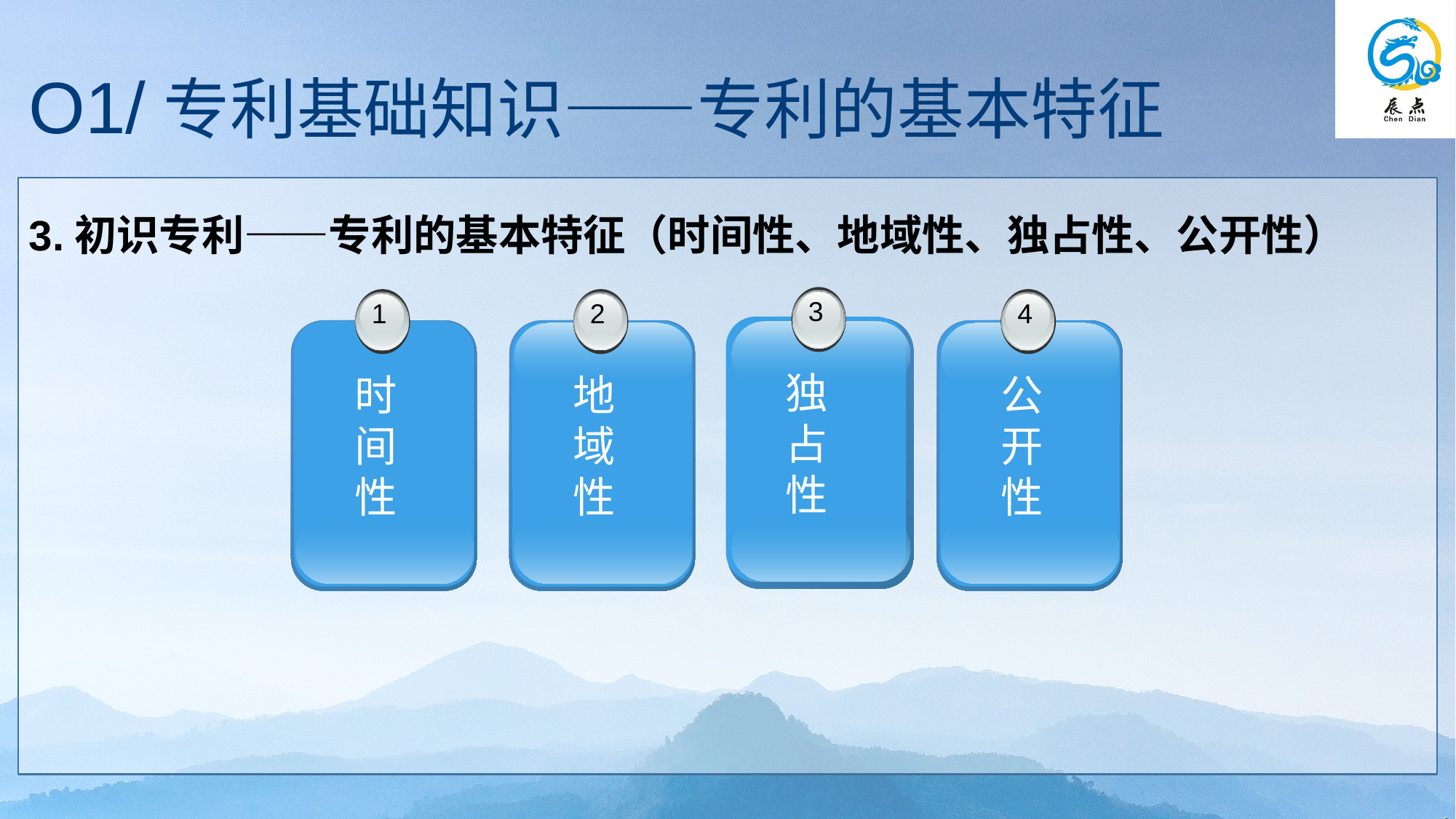

O1/专利基础知识——专利的基本特征
3.初识专利——专利的基本特征（时间性、地域性、独占性、公开性）

3

   独
   占
   性

1

   时
   间
   性

2

   地
   域
   性

4

   公
   开
   性

7